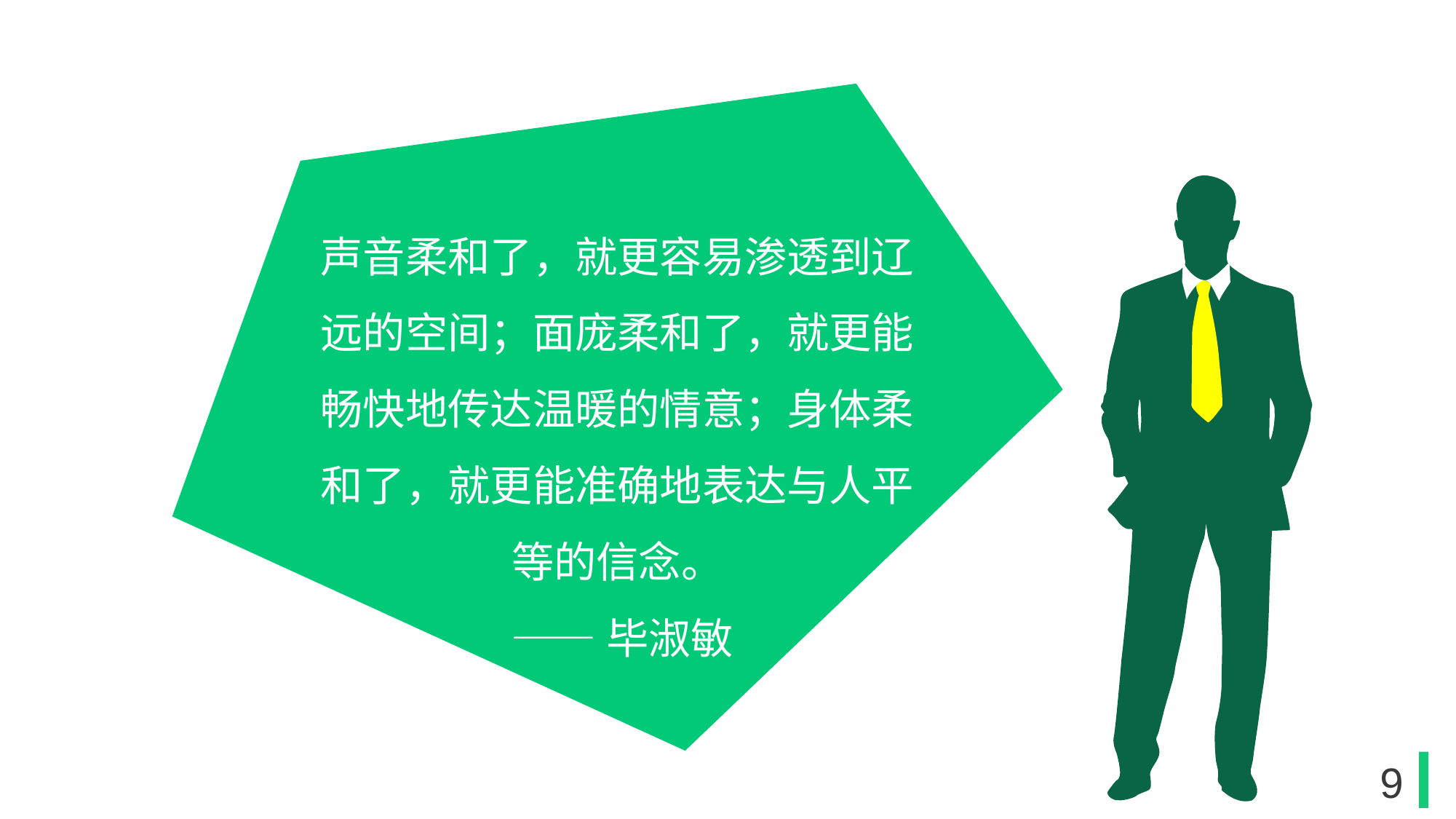

声音柔和了，就更容易渗透到辽远的空间；面庞柔和了，就更能畅快地传达温暖的情意；身体柔和了，就更能准确地表达与人平等的信念。
 ——毕淑敏
9